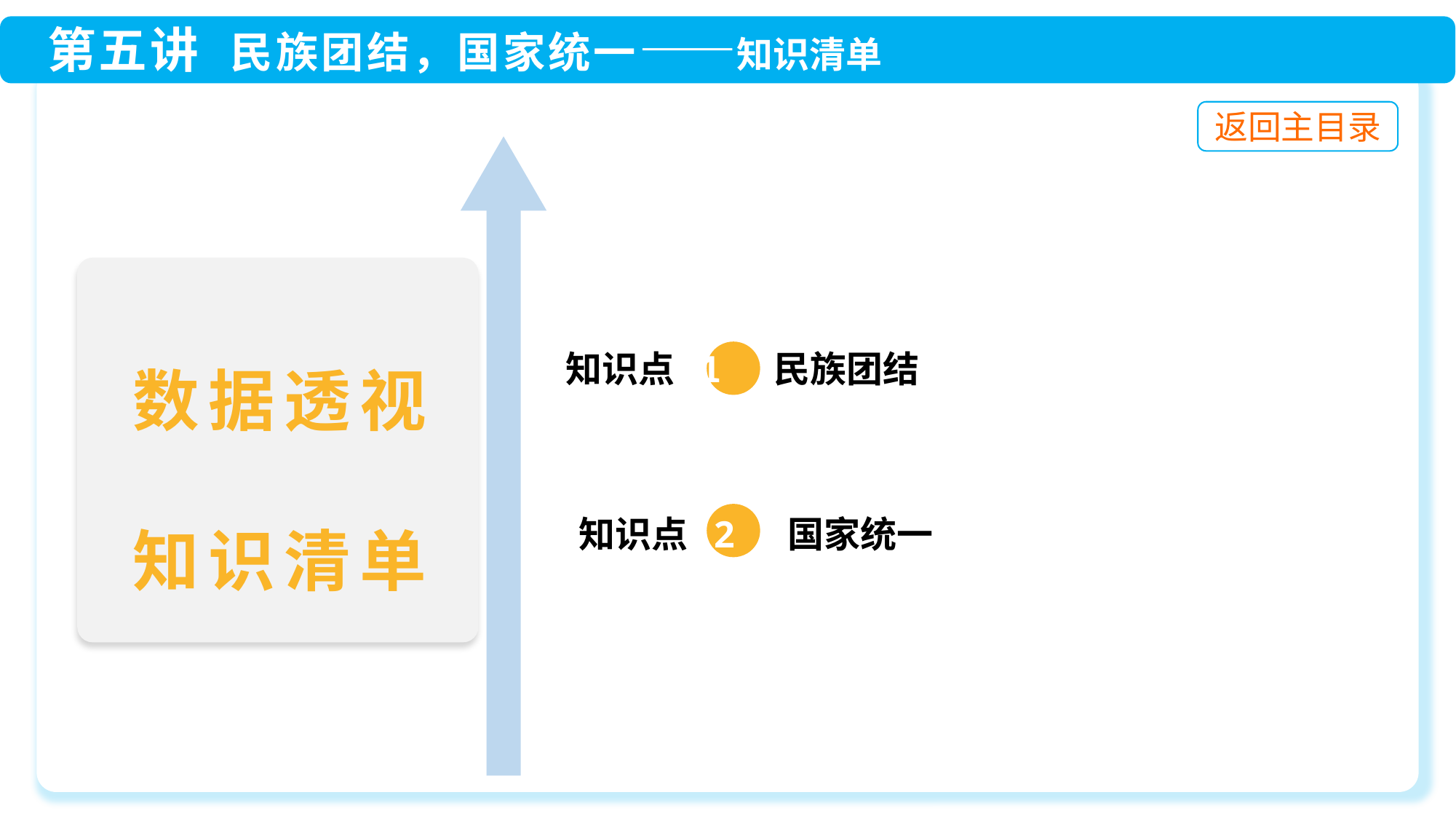

知识点  1  民族团结
知识点  2  国家统一

数据透视
知识清单